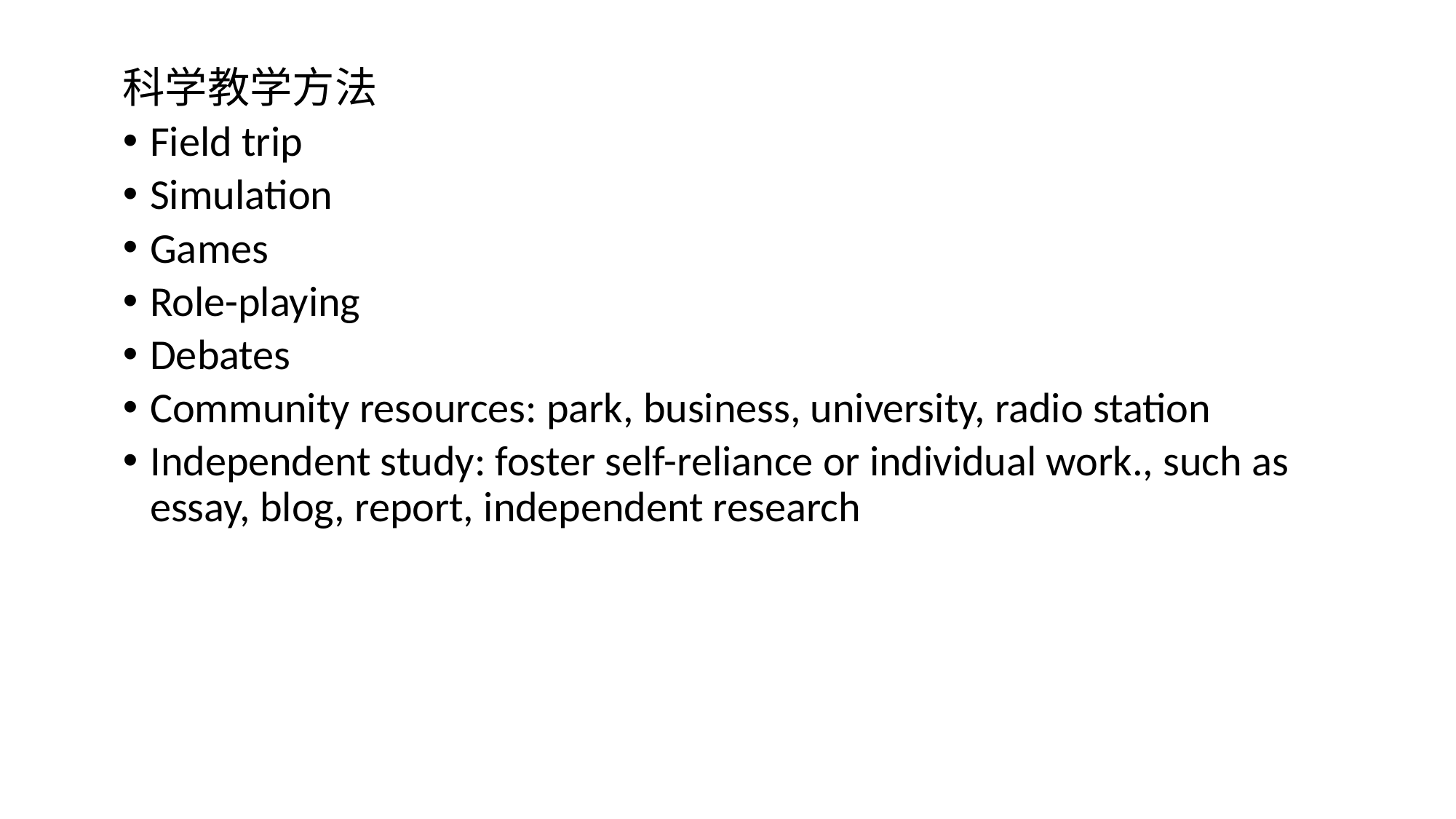

科学教学方法
Field trip
Simulation
Games
Role-playing
Debates
Community resources: park, business, university, radio station
Independent study: foster self-reliance or individual work., such as essay, blog, report, independent research